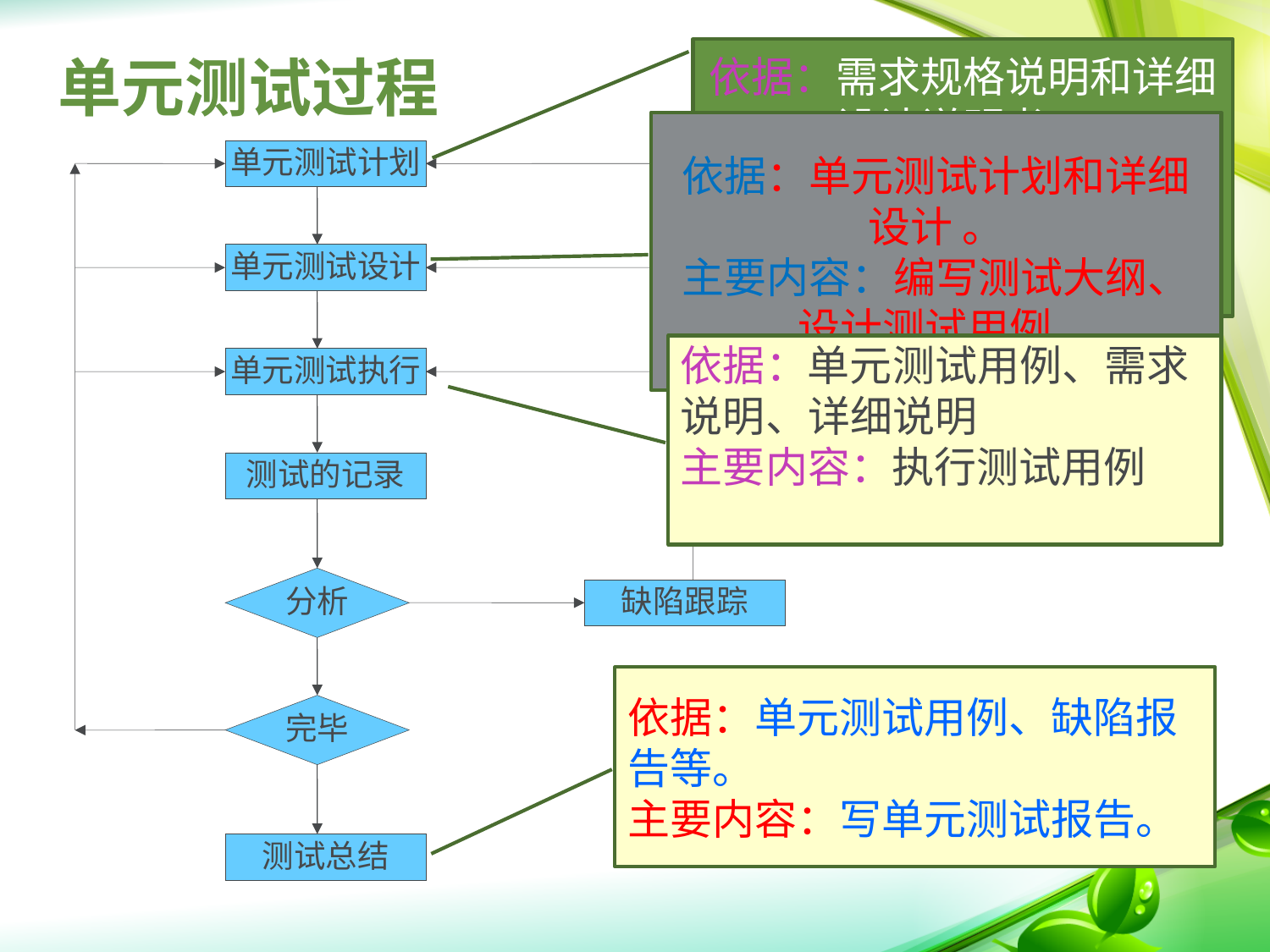

# 单元测试过程
依据：需求规格说明和详细设计说明书。
主要内容：测试范围、测试时间进度、资源分配表、单元测试策略和方法。
依据：单元测试计划和详细设计 。
主要内容：编写测试大纲、设计测试用例,
单元测试计划

单元测试设计

单元测试执行

测试的记录

分析
缺陷跟踪

完毕

测试总结
依据：单元测试用例、需求说明、详细说明
主要内容：执行测试用例

依据：单元测试用例、缺陷报告等。
主要内容：写单元测试报告。